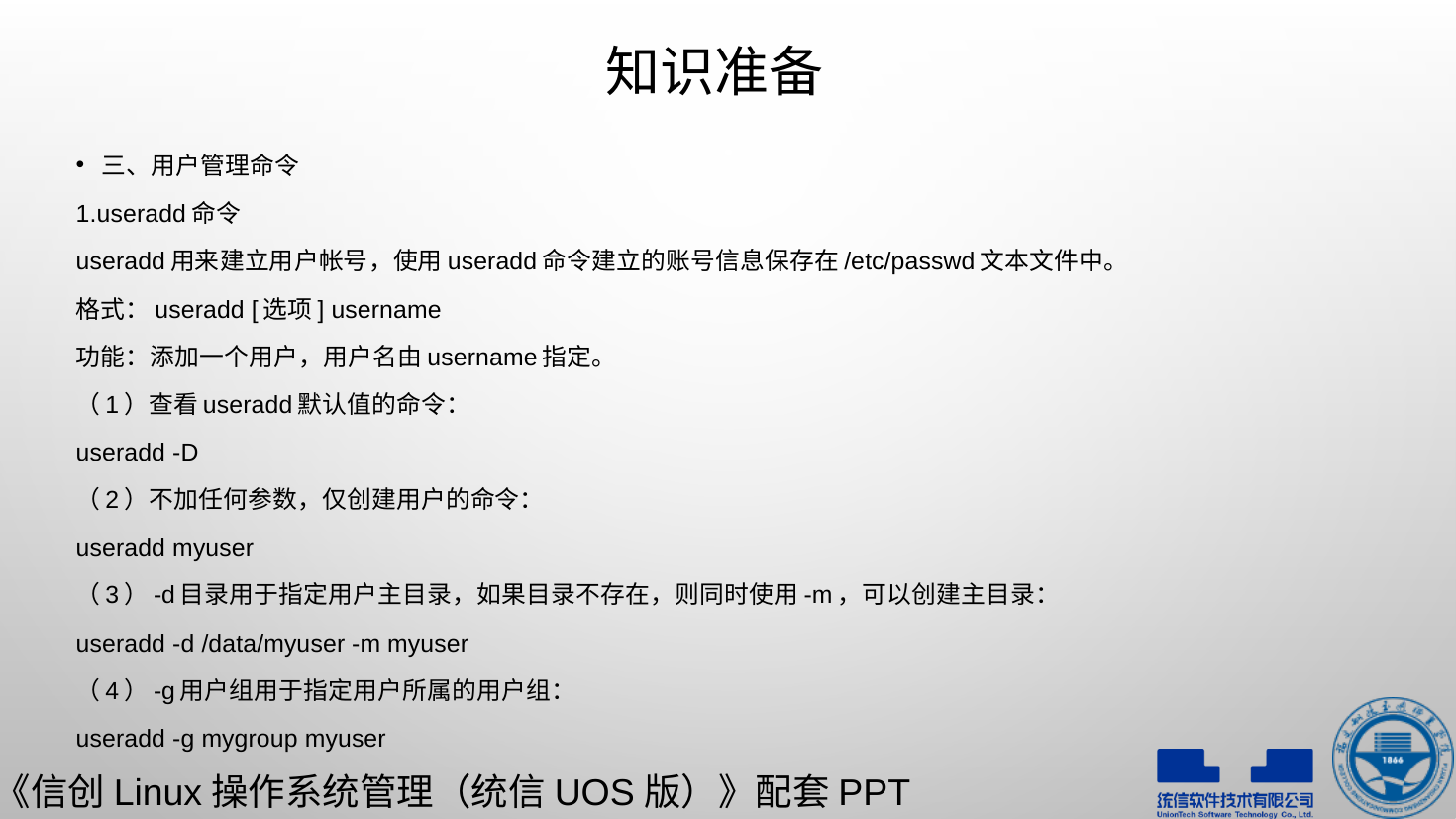

# 知识准备
三、用户管理命令
1.useradd命令
useradd用来建立用户帐号，使用useradd命令建立的账号信息保存在/etc/passwd文本文件中。
格式：useradd [选项] username
功能：添加一个用户，用户名由username指定。
（1）查看useradd默认值的命令：
useradd -D
（2）不加任何参数，仅创建用户的命令：
useradd myuser
（3）-d目录用于指定用户主目录，如果目录不存在，则同时使用-m，可以创建主目录：
useradd -d /data/myuser -m myuser
（4）-g用户组用于指定用户所属的用户组：
useradd -g mygroup myuser